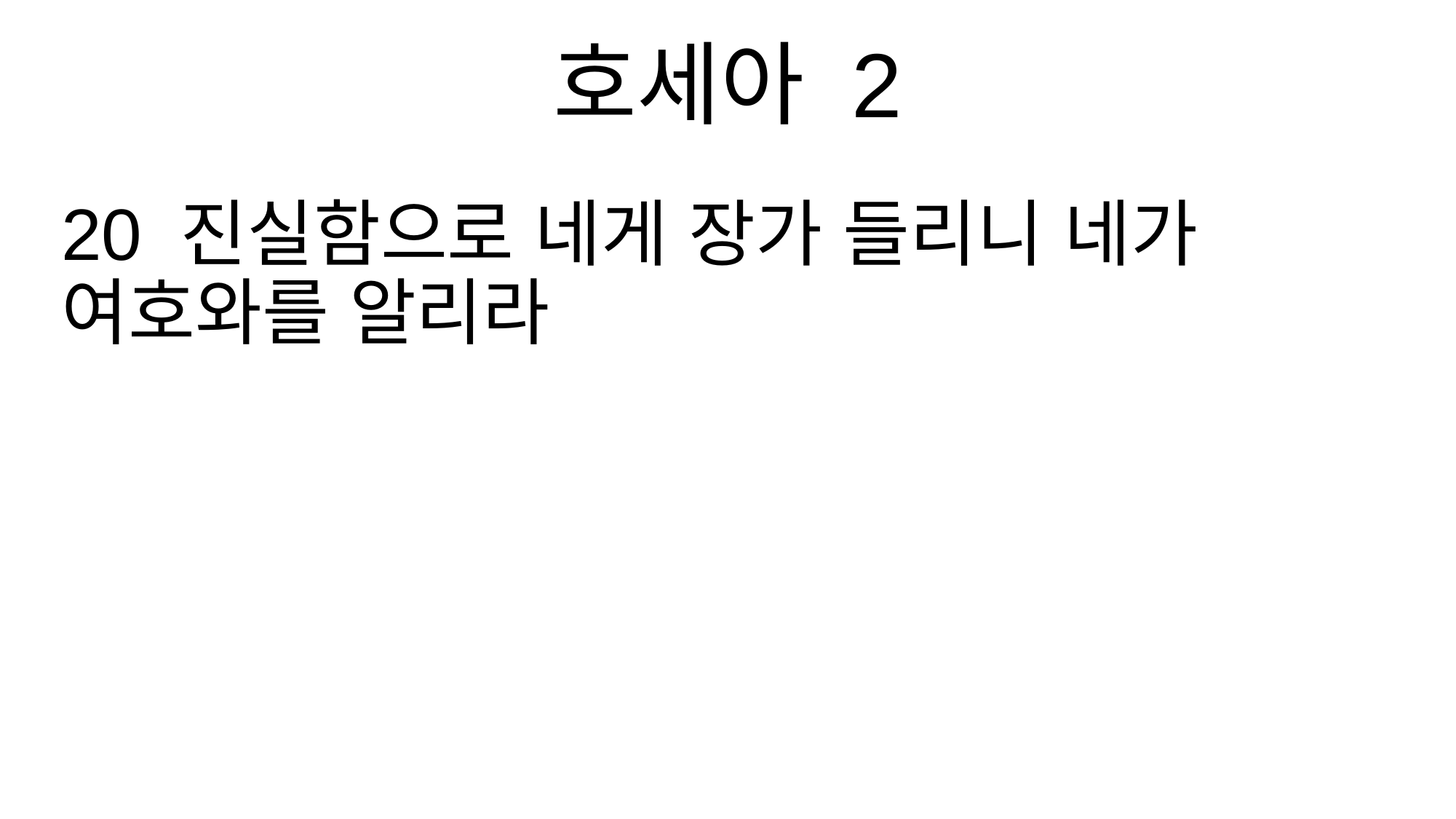

호세아 2
20 진실함으로 네게 장가 들리니 네가 여호와를 알리라